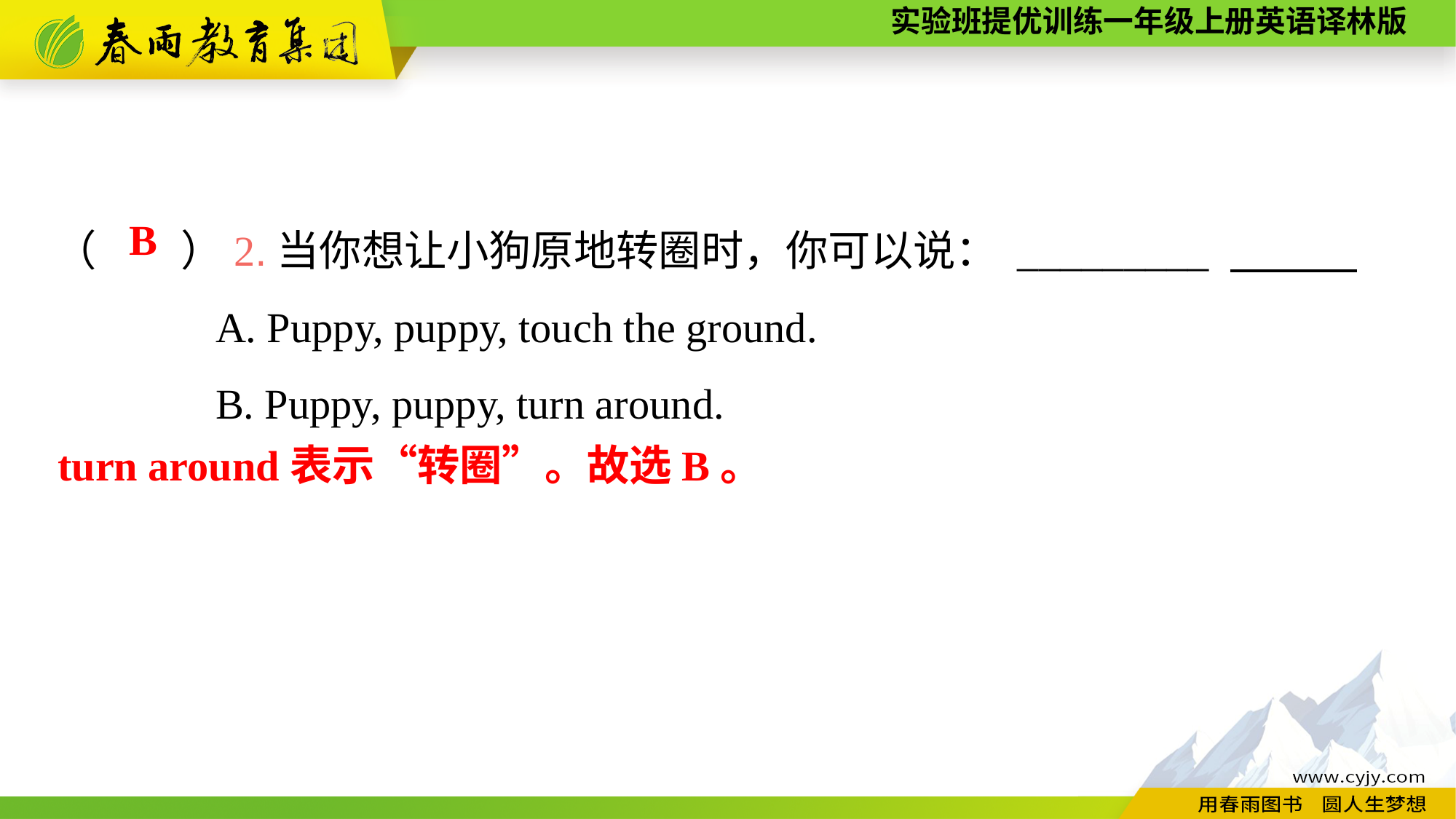

（　　）2.当你想让小狗原地转圈时，你可以说： _________
A. Puppy, puppy, touch the ground.
B. Puppy, puppy, turn around.
B
turn around表示“转圈”。故选B。